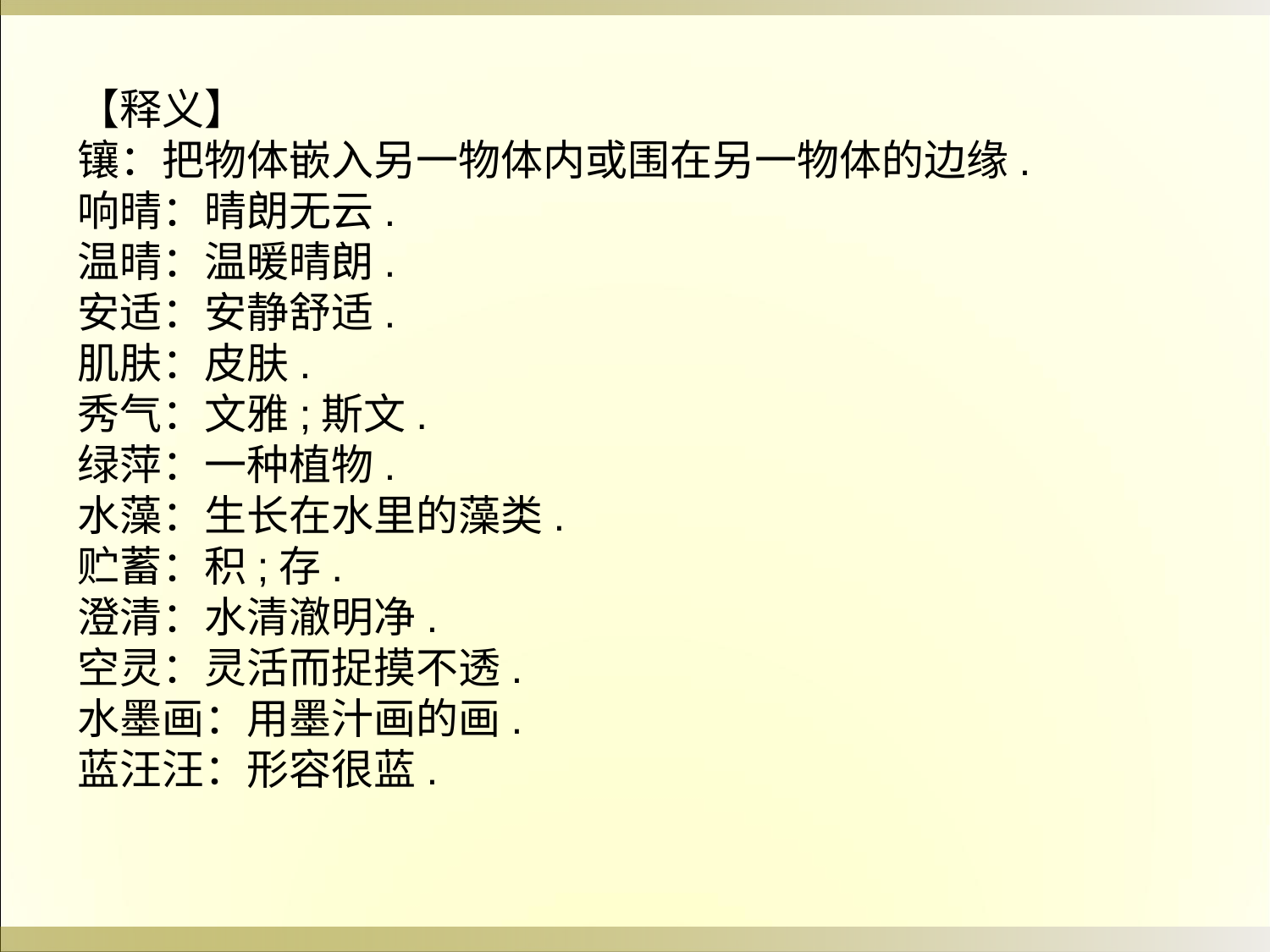

【释义】
镶：把物体嵌入另一物体内或围在另一物体的边缘.
响晴：晴朗无云.
温晴：温暖晴朗.
安适：安静舒适.
肌肤：皮肤.
秀气：文雅;斯文.
绿萍：一种植物.
水藻：生长在水里的藻类.
贮蓄：积;存.
澄清：水清澈明净.
空灵：灵活而捉摸不透.
水墨画：用墨汁画的画.
蓝汪汪：形容很蓝.